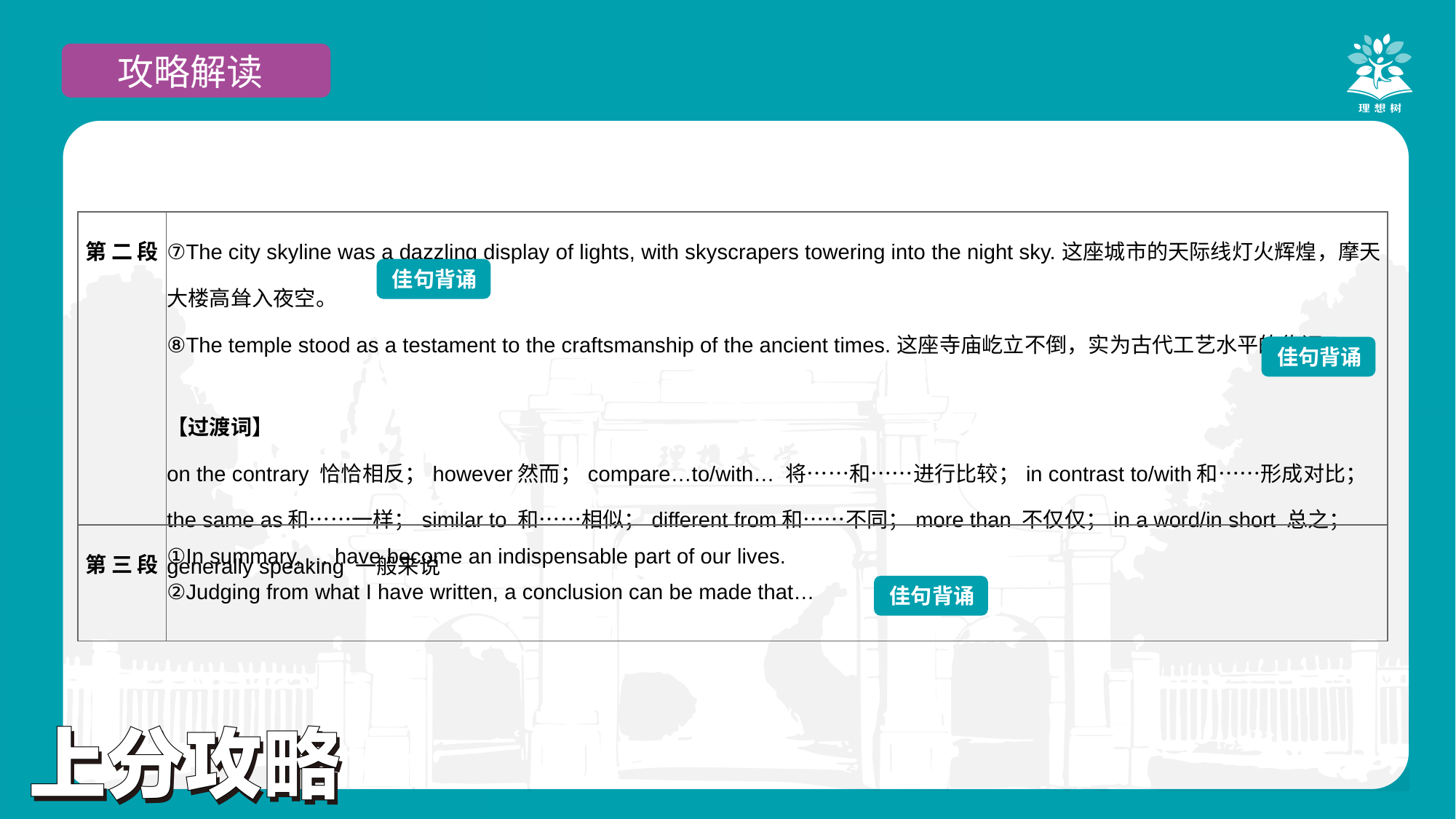

攻略解读
| 第 二 段 | ⑦The city skyline was a dazzling display of lights, with skyscrapers towering into the night sky.这座城市的天际线灯火辉煌，摩天大楼高耸入夜空。 ⑧The temple stood as a testament to the craftsmanship of the ancient times.这座寺庙屹立不倒，实为古代工艺水平的佐证。 【过渡词】 on the contrary 恰恰相反；however然而；compare…to/with… 将……和……进行比较；in contrast to/with和……形成对比；the same as和……一样；similar to 和……相似；different from和……不同；more than 不仅仅；in a word/in short 总之；generally speaking 一般来说 |
| --- | --- |
| 第 三 段 | ①In summary, … have become an indispensable part of our lives. ②Judging from what I have written, a conclusion can be made that… |

佳句背诵

佳句背诵

佳句背诵